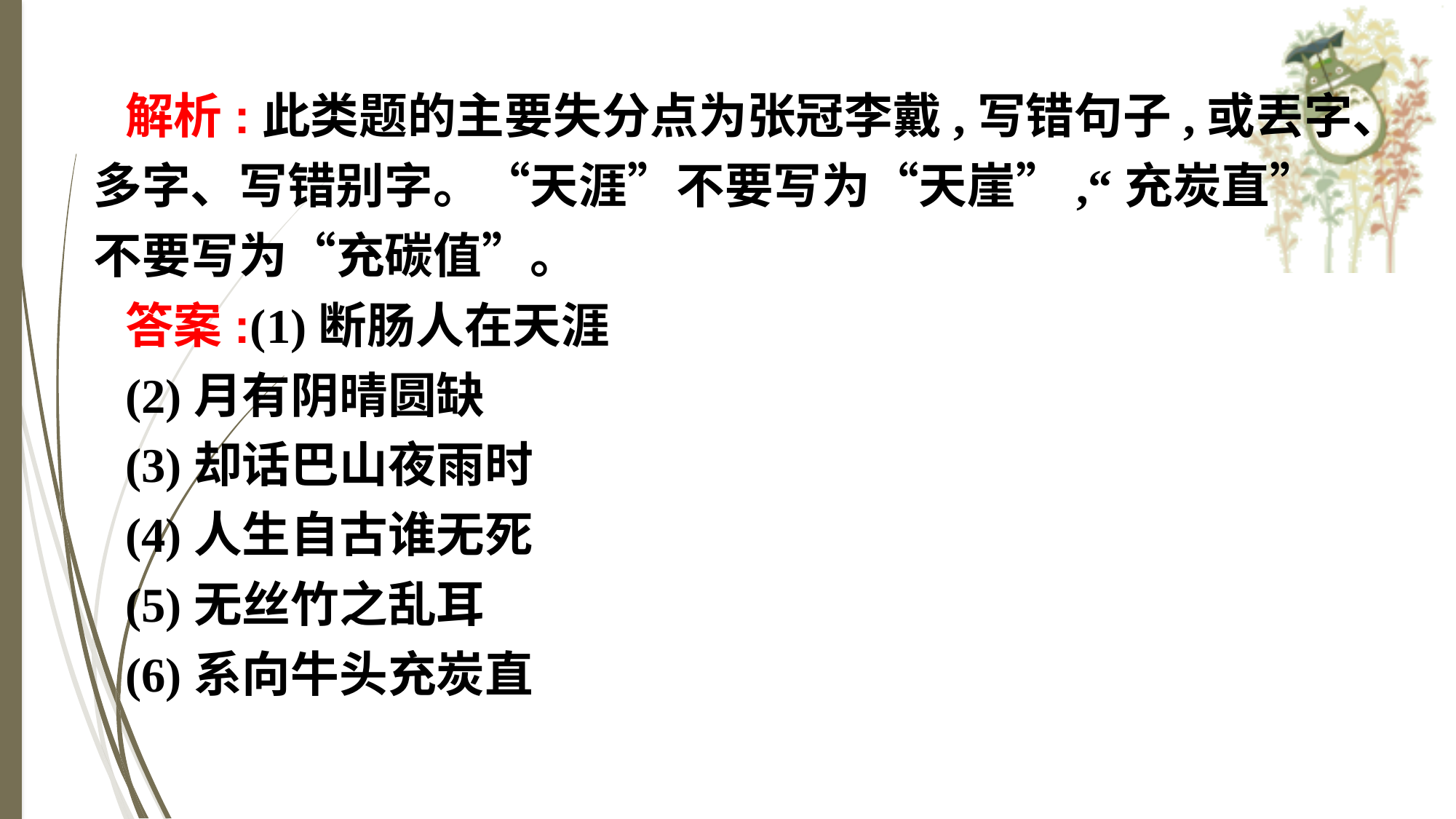

解析:此类题的主要失分点为张冠李戴,写错句子,或丟字、多字、写错别字。“天涯”不要写为“天崖”,“充炭直”不要写为“充碳值”。
答案:(1)断肠人在天涯
(2)月有阴晴圆缺
(3)却话巴山夜雨时
(4)人生自古谁无死
(5)无丝竹之乱耳
(6)系向牛头充炭直